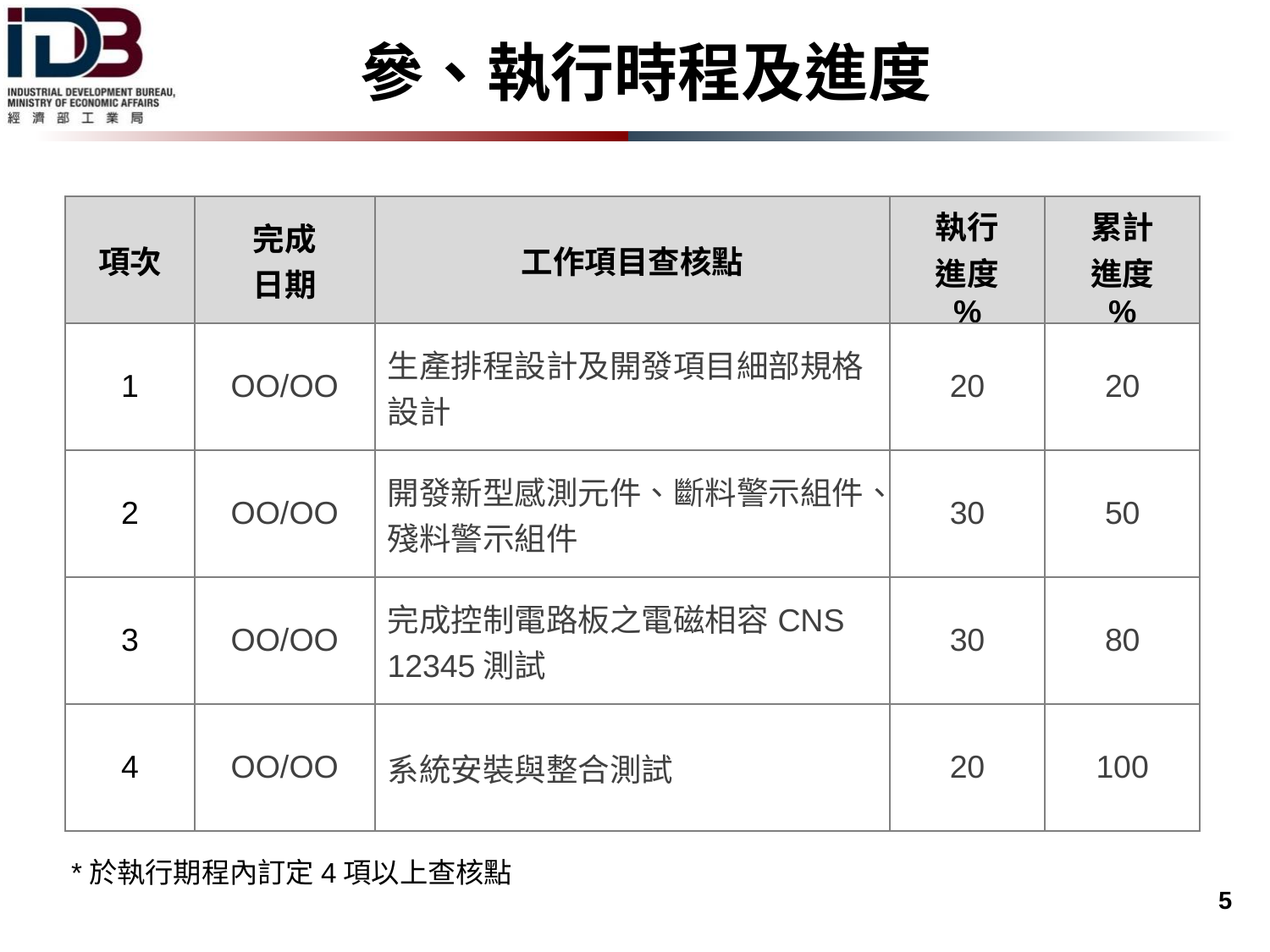

參、執行時程及進度
| 項次 | 完成 日期 | 工作項目查核點 | 執行 進度 % | 累計 進度 % |
| --- | --- | --- | --- | --- |
| 1 | OO/OO | 生產排程設計及開發項目細部規格設計 | 20 | 20 |
| 2 | OO/OO | 開發新型感測元件、斷料警示組件、殘料警示組件 | 30 | 50 |
| 3 | OO/OO | 完成控制電路板之電磁相容CNS 12345測試 | 30 | 80 |
| 4 | OO/OO | 系統安裝與整合測試 | 20 | 100 |
*於執行期程內訂定4項以上查核點
 5